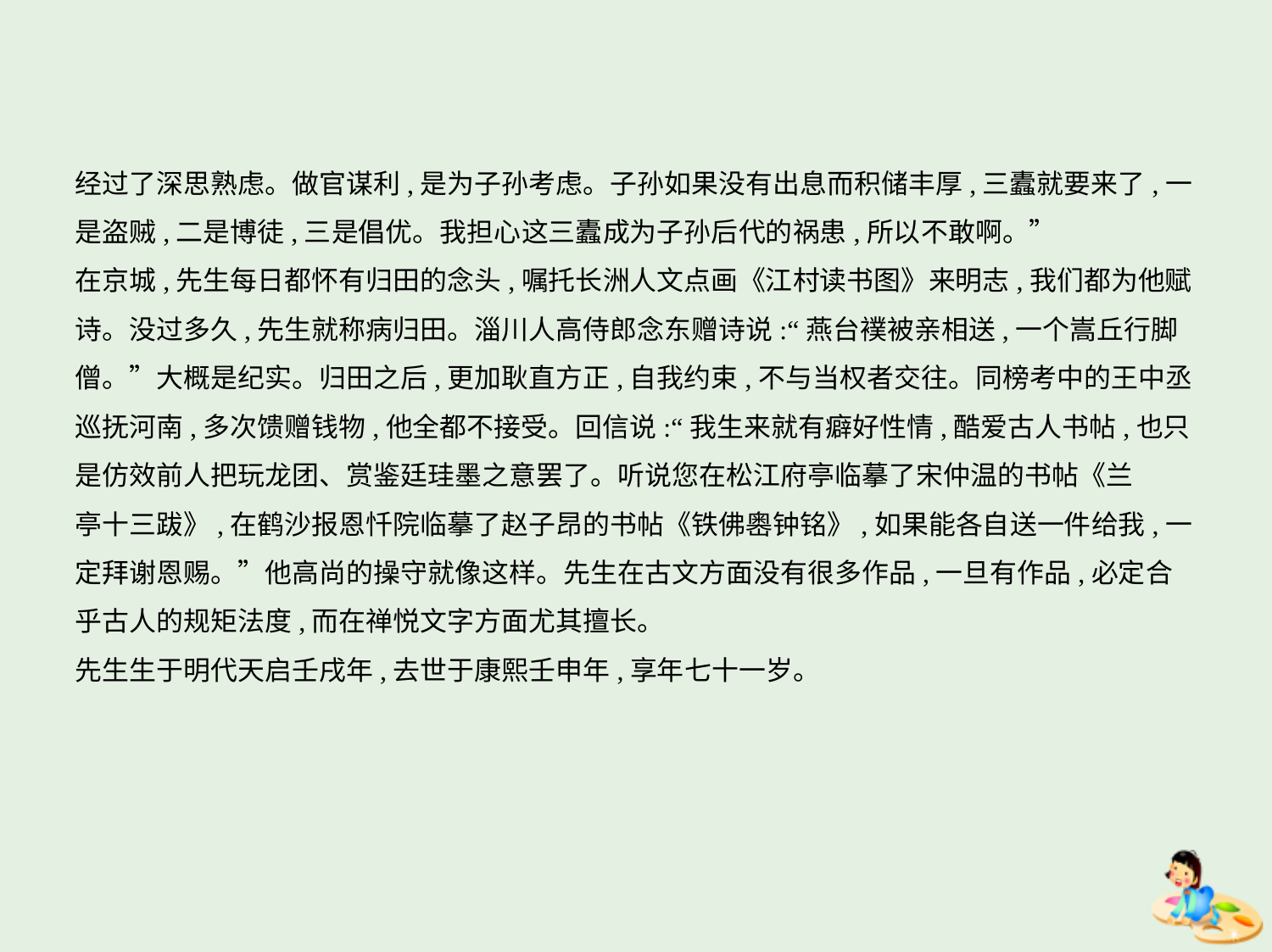

经过了深思熟虑。做官谋利,是为子孙考虑。子孙如果没有出息而积储丰厚,三蠹就要来了,一
是盗贼,二是博徒,三是倡优。我担心这三蠹成为子孙后代的祸患,所以不敢啊。”
在京城,先生每日都怀有归田的念头,嘱托长洲人文点画《江村读书图》来明志,我们都为他赋
诗。没过多久,先生就称病归田。淄川人高侍郎念东赠诗说:“燕台襆被亲相送,一个嵩丘行脚
僧。”大概是纪实。归田之后,更加耿直方正,自我约束,不与当权者交往。同榜考中的王中丞
巡抚河南,多次馈赠钱物,他全都不接受。回信说:“我生来就有癖好性情,酷爱古人书帖,也只
是仿效前人把玩龙团、赏鉴廷珪墨之意罢了。听说您在松江府亭临摹了宋仲温的书帖《兰
亭十三跋》,在鹤沙报恩忏院临摹了赵子昂的书帖《铁佛嶴钟铭》,如果能各自送一件给我,一
定拜谢恩赐。”他高尚的操守就像这样。先生在古文方面没有很多作品,一旦有作品,必定合
乎古人的规矩法度,而在禅悦文字方面尤其擅长。
先生生于明代天启壬戌年,去世于康熙壬申年,享年七十一岁。